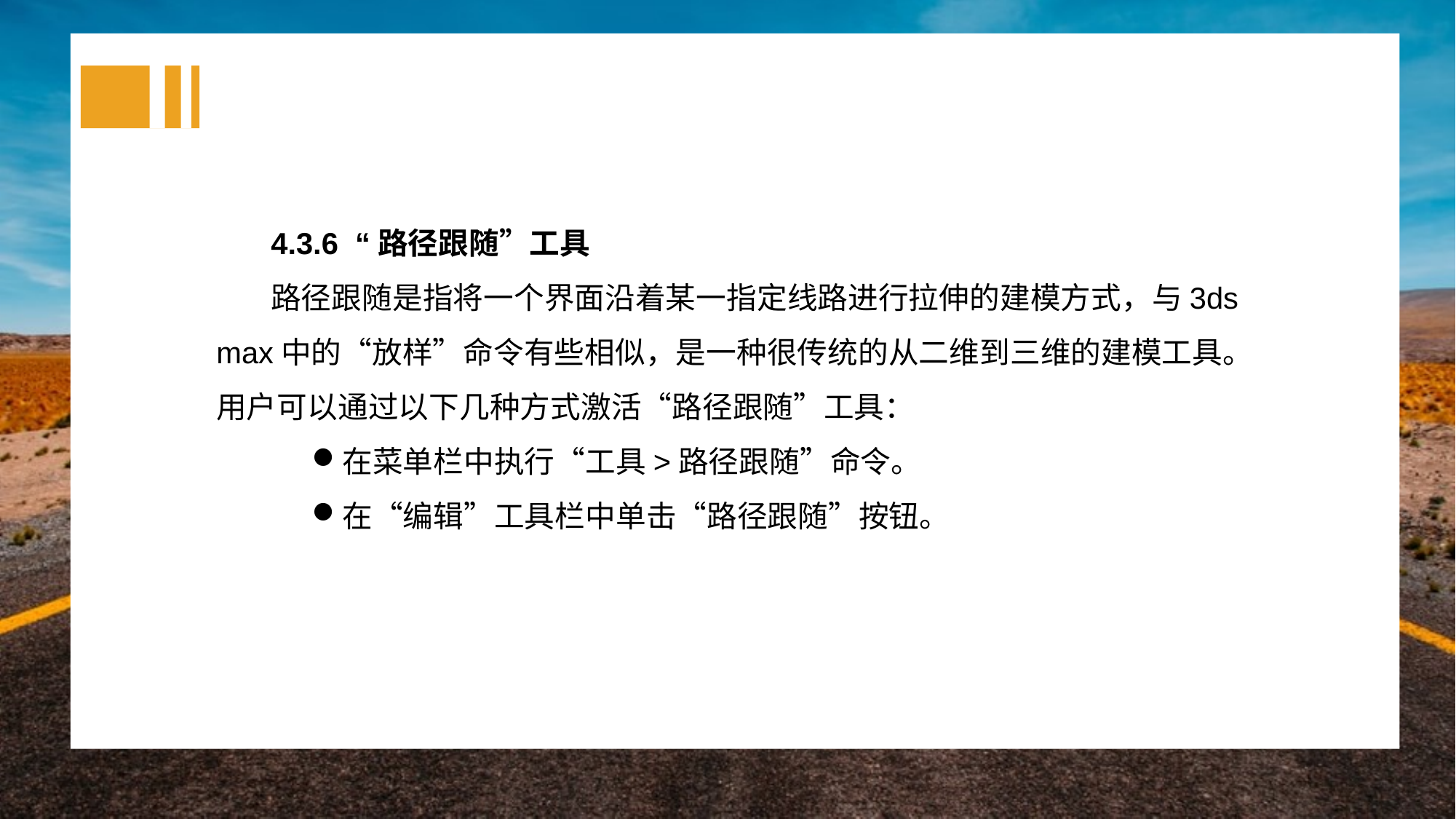

4.3.6  “路径跟随”工具
路径跟随是指将一个界面沿着某一指定线路进行拉伸的建模方式，与3ds max中的“放样”命令有些相似，是一种很传统的从二维到三维的建模工具。用户可以通过以下几种方式激活“路径跟随”工具：
在菜单栏中执行“工具>路径跟随”命令。
在“编辑”工具栏中单击“路径跟随”按钮。